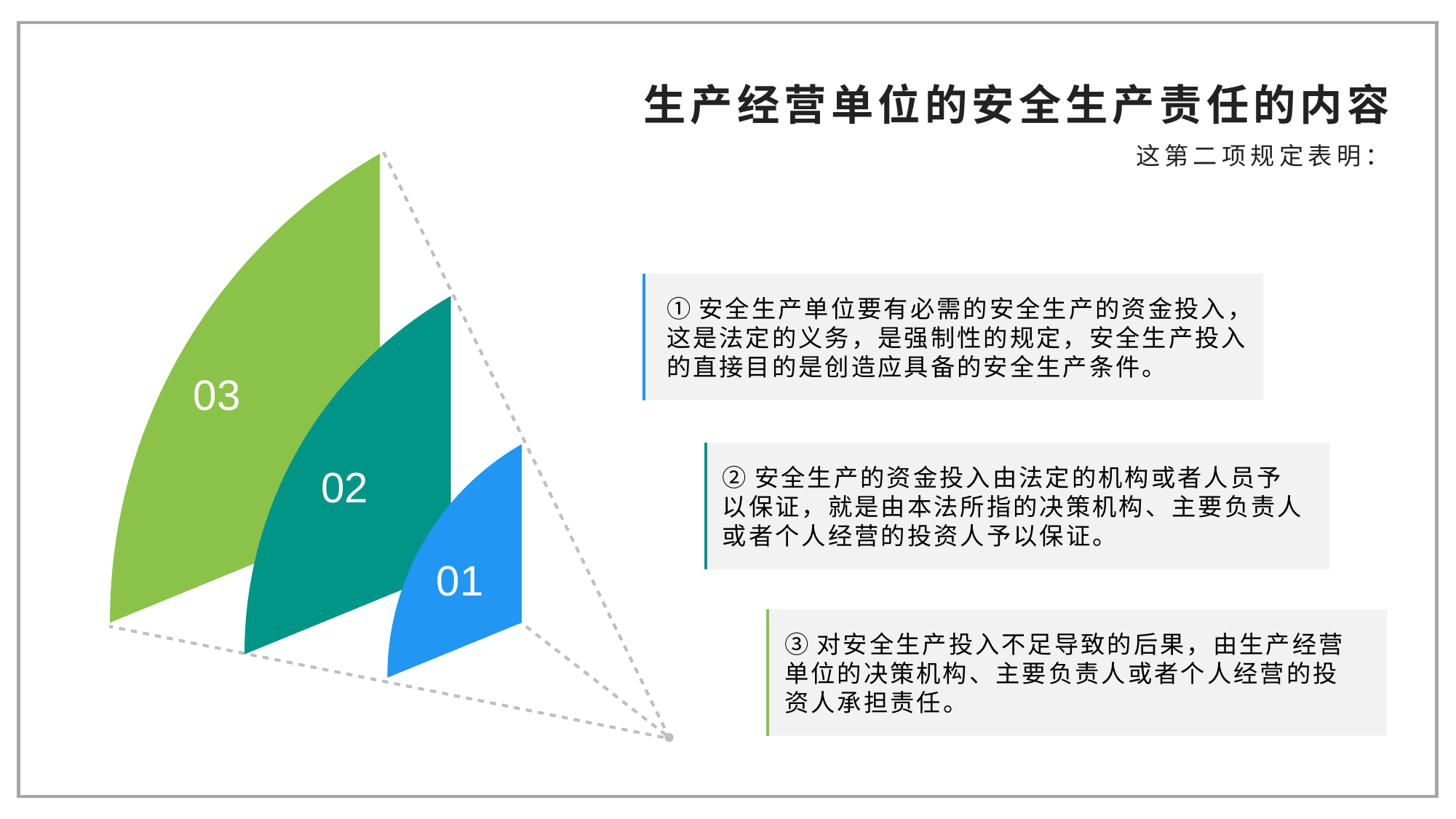

生产经营单位的安全生产责任的内容
这第二项规定表明：

①安全生产单位要有必需的安全生产的资金投入，这是法定的义务，是强制性的规定，安全生产投入的直接目的是创造应具备的安全生产条件。

03

02
②安全生产的资金投入由法定的机构或者人员予以保证，就是由本法所指的决策机构、主要负责人或者个人经营的投资人予以保证。
01

③对安全生产投入不足导致的后果，由生产经营单位的决策机构、主要负责人或者个人经营的投资人承担责任。